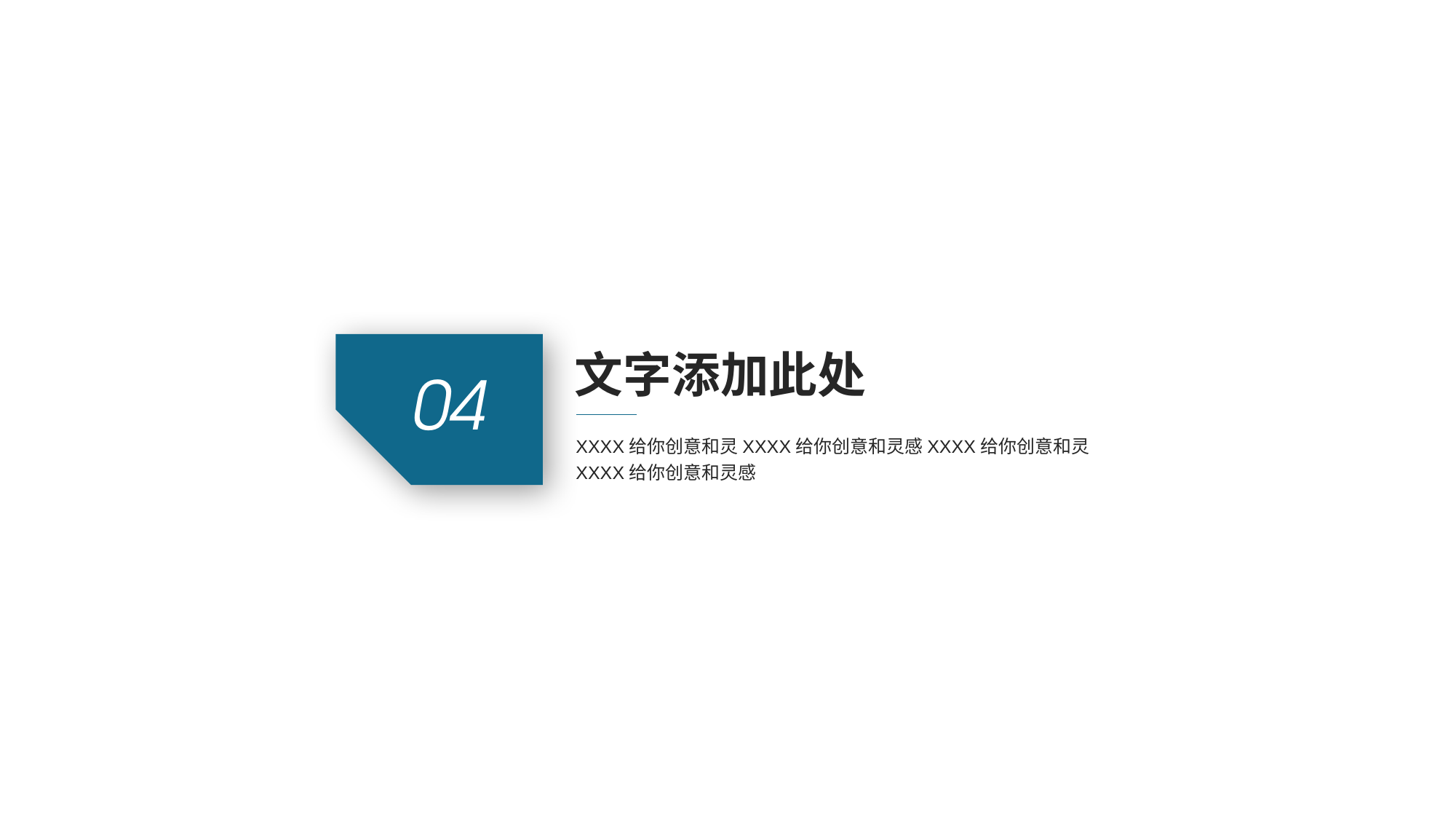

文字添加此处

04
XXXX给你创意和灵XXXX给你创意和灵感XXXX给你创意和灵XXXX给你创意和灵感

http://ibaotu.com/